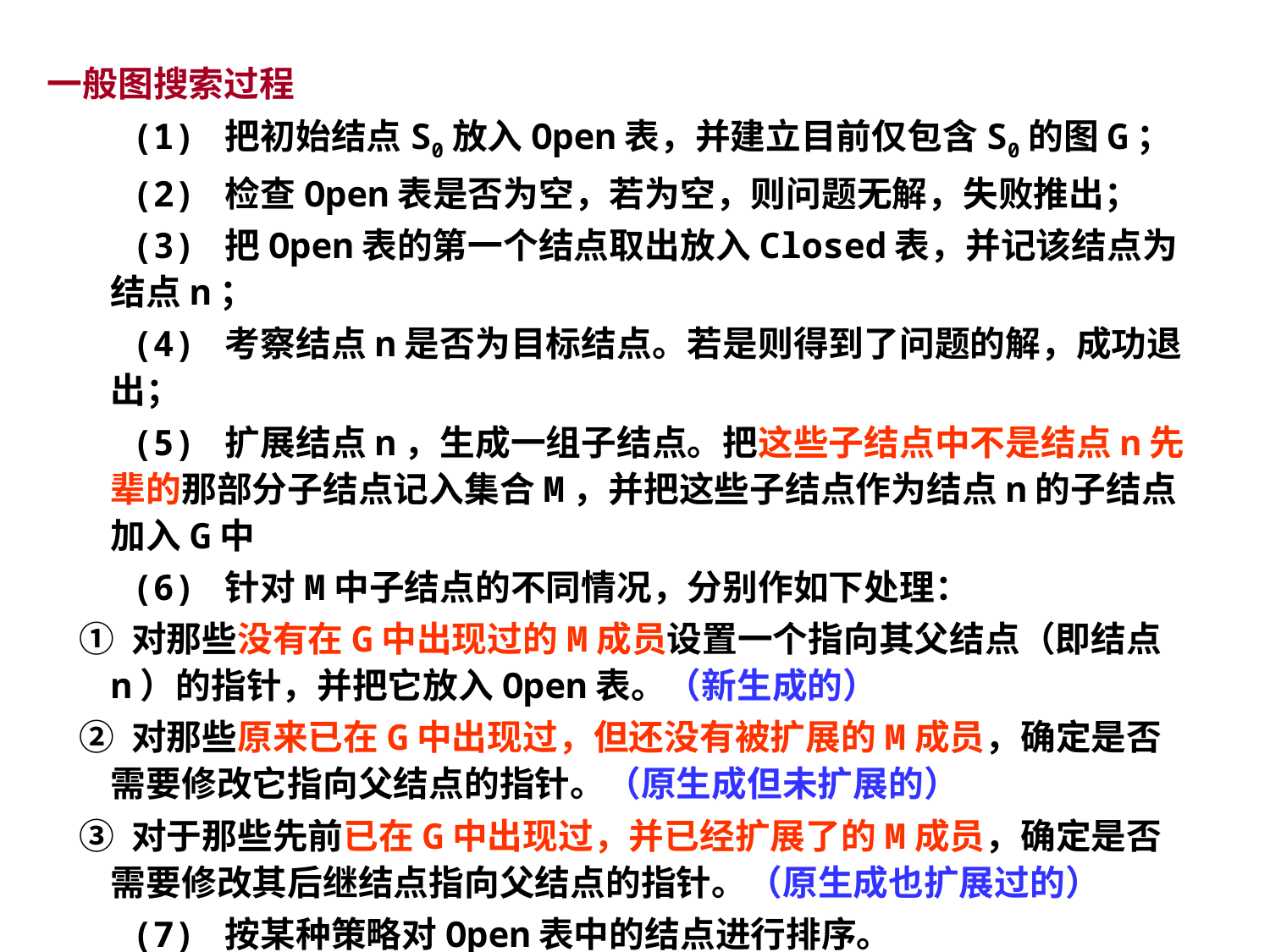

一般图搜索过程
    (1) 把初始结点S0放入Open表，并建立目前仅包含S0的图G；
    (2) 检查Open表是否为空，若为空，则问题无解，失败推出；
    (3) 把Open表的第一个结点取出放入Closed表，并记该结点为结点n；
    (4) 考察结点n是否为目标结点。若是则得到了问题的解，成功退出；
    (5) 扩展结点n，生成一组子结点。把这些子结点中不是结点n先辈的那部分子结点记入集合M，并把这些子结点作为结点n的子结点加入G中
    (6) 针对M中子结点的不同情况，分别作如下处理：
    ① 对那些没有在G中出现过的M成员设置一个指向其父结点（即结点n）的指针，并把它放入Open表。（新生成的）
    ② 对那些原来已在G中出现过，但还没有被扩展的M成员，确定是否需要修改它指向父结点的指针。（原生成但未扩展的）
    ③ 对于那些先前已在G中出现过，并已经扩展了的M成员，确定是否需要修改其后继结点指向父结点的指针。（原生成也扩展过的）
    (7) 按某种策略对Open表中的结点进行排序。
    (8) 转第(2)步。